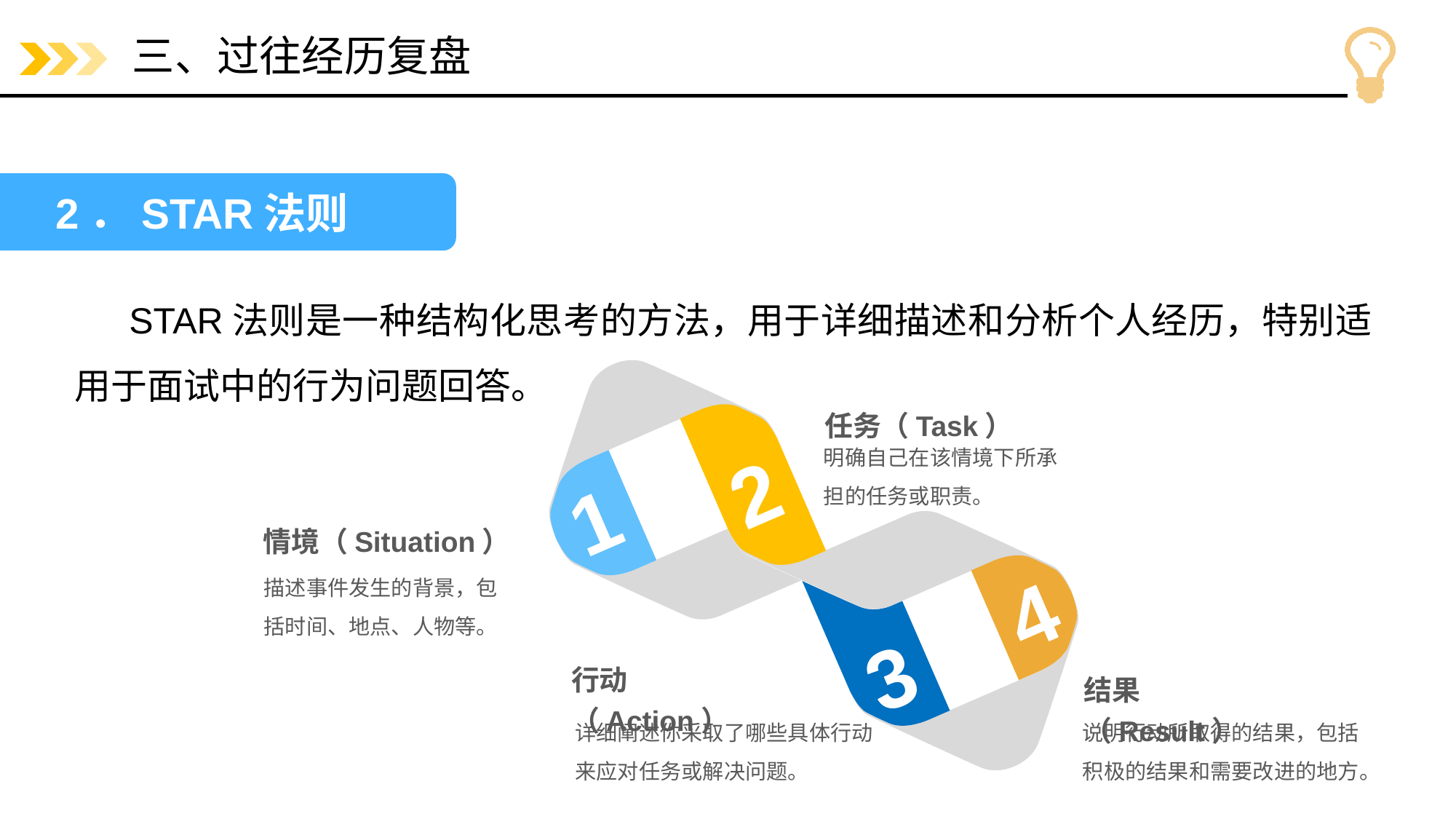

18
# 三、过往经历复盘
2．STAR法则
STAR法则是一种结构化思考的方法，用于详细描述和分析个人经历，特别适用于面试中的行为问题回答。

任务（Task）
明确自己在该情境下所承担的任务或职责。
2
1
情境（Situation）
描述事件发生的背景，包括时间、地点、人物等。
4
3
行动（Action）
结果（Result）
详细阐述你采取了哪些具体行动来应对任务或解决问题。
说明行动所取得的结果，包括积极的结果和需要改进的地方。